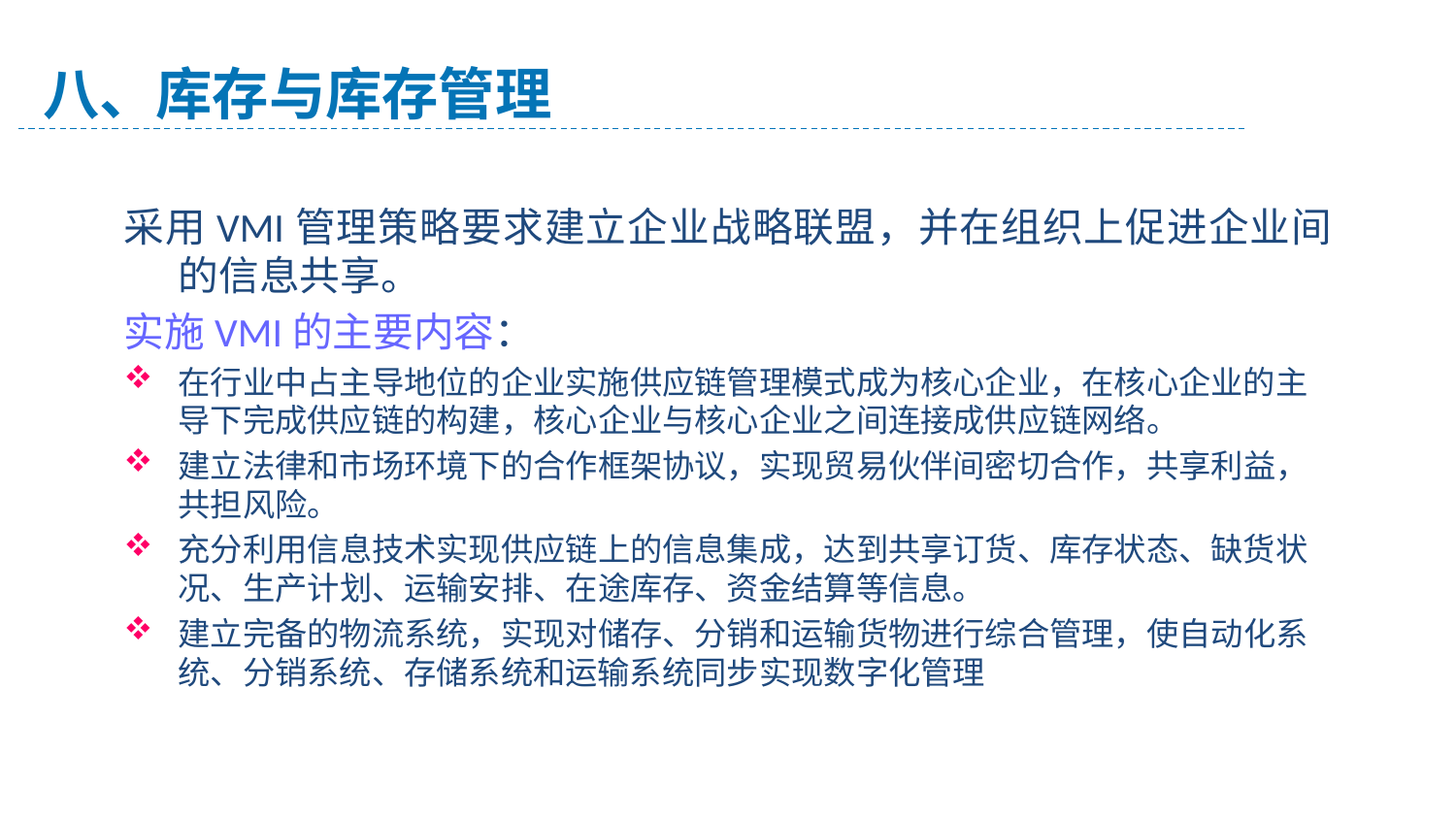

八、库存与库存管理
采用VMI管理策略要求建立企业战略联盟，并在组织上促进企业间的信息共享。
实施VMI的主要内容：
在行业中占主导地位的企业实施供应链管理模式成为核心企业，在核心企业的主导下完成供应链的构建，核心企业与核心企业之间连接成供应链网络。
建立法律和市场环境下的合作框架协议，实现贸易伙伴间密切合作，共享利益，共担风险。
充分利用信息技术实现供应链上的信息集成，达到共享订货、库存状态、缺货状况、生产计划、运输安排、在途库存、资金结算等信息。
建立完备的物流系统，实现对储存、分销和运输货物进行综合管理，使自动化系统、分销系统、存储系统和运输系统同步实现数字化管理